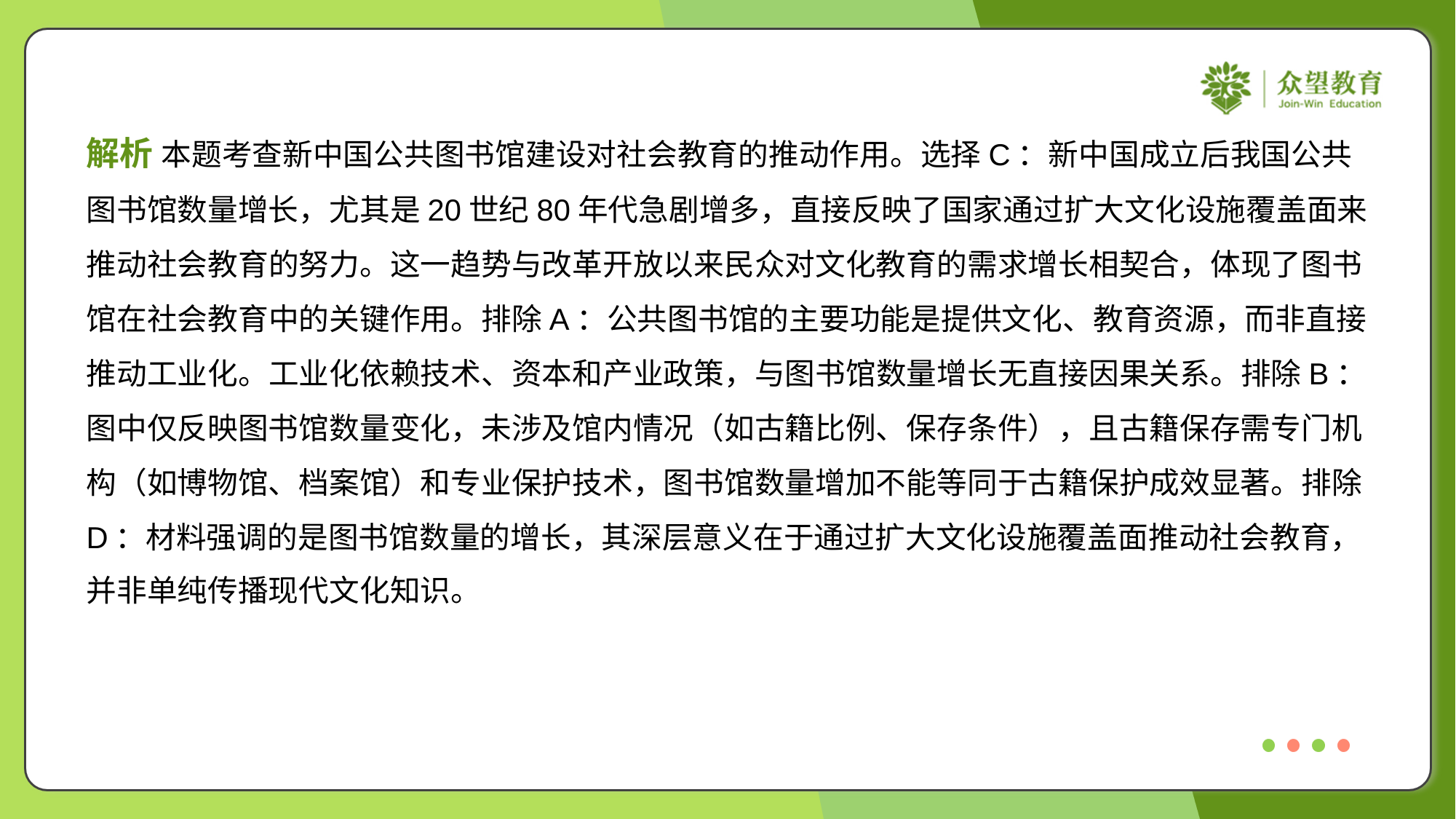

解析 本题考查新中国公共图书馆建设对社会教育的推动作用。选择C：新中国成立后我国公共
图书馆数量增长，尤其是20世纪80年代急剧增多，直接反映了国家通过扩大文化设施覆盖面来
推动社会教育的努力。这一趋势与改革开放以来民众对文化教育的需求增长相契合，体现了图书
馆在社会教育中的关键作用。排除A：公共图书馆的主要功能是提供文化、教育资源，而非直接
推动工业化。工业化依赖技术、资本和产业政策，与图书馆数量增长无直接因果关系。排除B：
图中仅反映图书馆数量变化，未涉及馆内情况（如古籍比例、保存条件），且古籍保存需专门机
构（如博物馆、档案馆）和专业保护技术，图书馆数量增加不能等同于古籍保护成效显著。排除
D：材料强调的是图书馆数量的增长，其深层意义在于通过扩大文化设施覆盖面推动社会教育，
并非单纯传播现代文化知识。